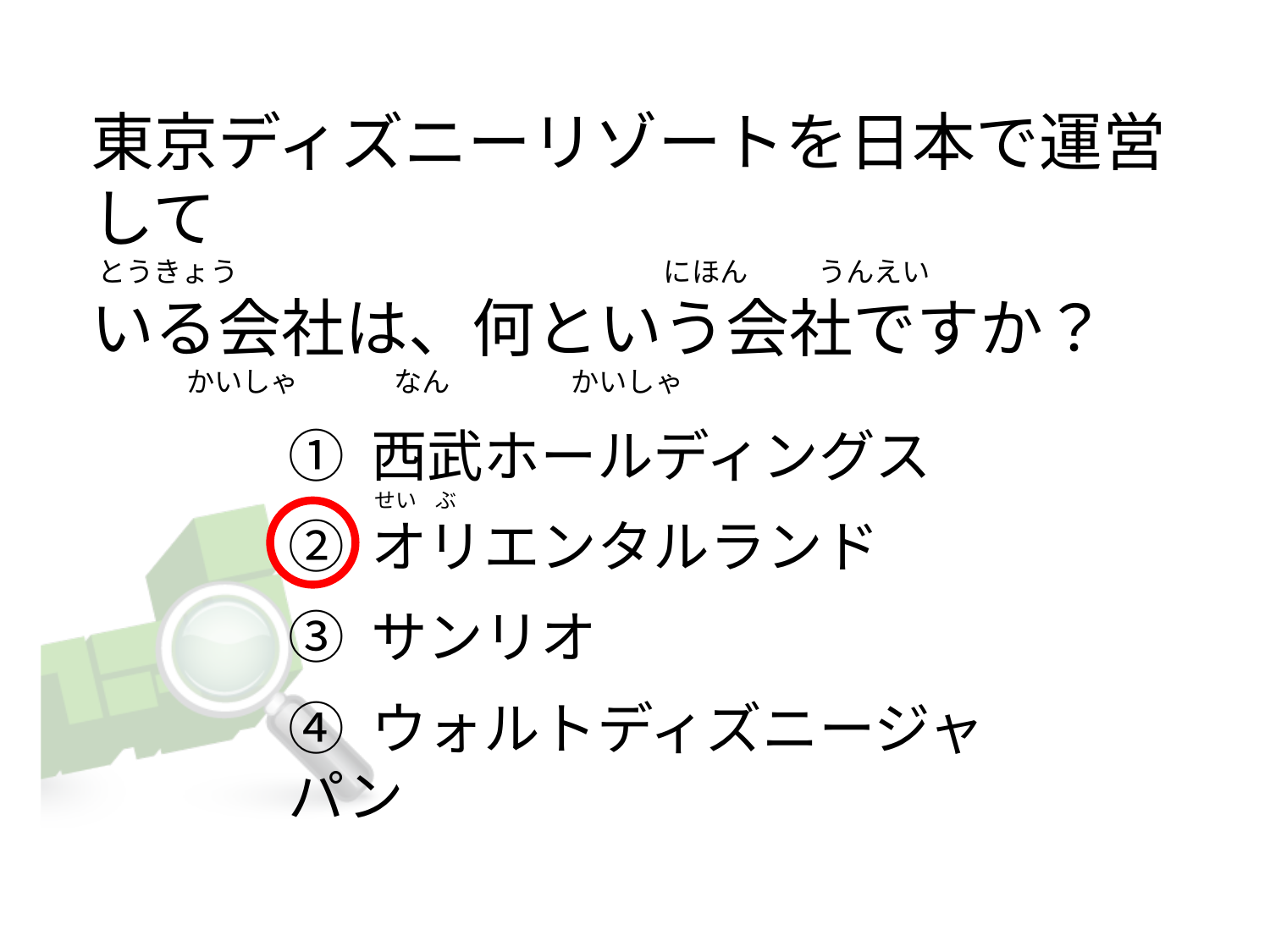

# 東京ディズニーリゾートを日本で運営して  とうきょう                                                                   にほん           うんえい いる会社は、何という会社ですか？                かいしゃ               なん                   かいしゃ
① 西武ホールディングス
② オリエンタルランド
③ サンリオ
④ ウォルトディズニージャパン
せい    ぶ